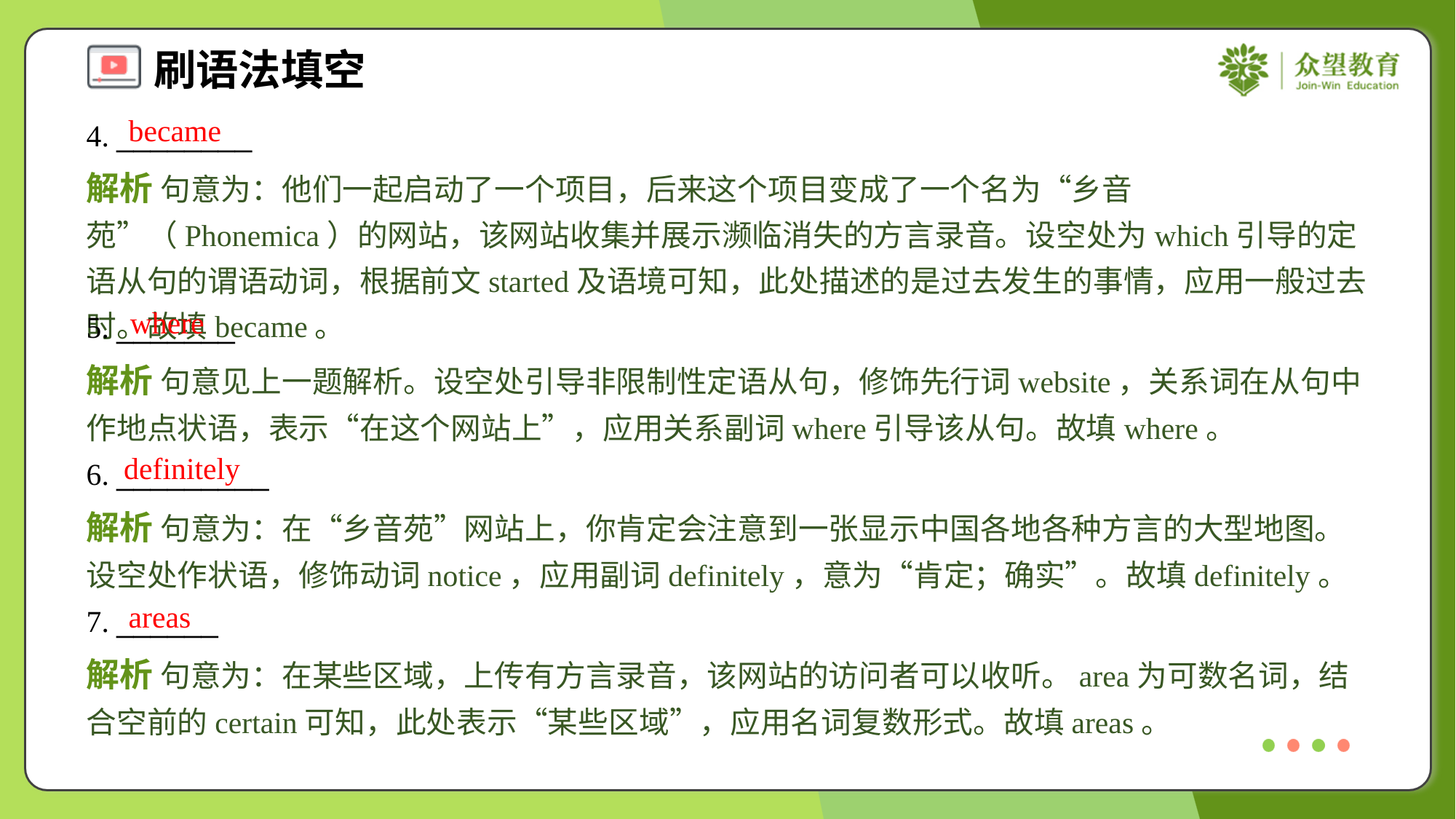

became
4. ________
解析 句意为：他们一起启动了一个项目，后来这个项目变成了一个名为“乡音苑”（Phonemica）的网站，该网站收集并展示濒临消失的方言录音。设空处为which引导的定语从句的谓语动词，根据前文started及语境可知，此处描述的是过去发生的事情，应用一般过去时。故填became。
where
5. _______
解析 句意见上一题解析。设空处引导非限制性定语从句，修饰先行词website，关系词在从句中作地点状语，表示“在这个网站上”，应用关系副词where引导该从句。故填where。
definitely
6. _________
解析 句意为：在“乡音苑”网站上，你肯定会注意到一张显示中国各地各种方言的大型地图。设空处作状语，修饰动词notice，应用副词definitely，意为“肯定；确实”。故填definitely。
areas
7. ______
解析 句意为：在某些区域，上传有方言录音，该网站的访问者可以收听。area为可数名词，结合空前的certain可知，此处表示“某些区域”，应用名词复数形式。故填areas。